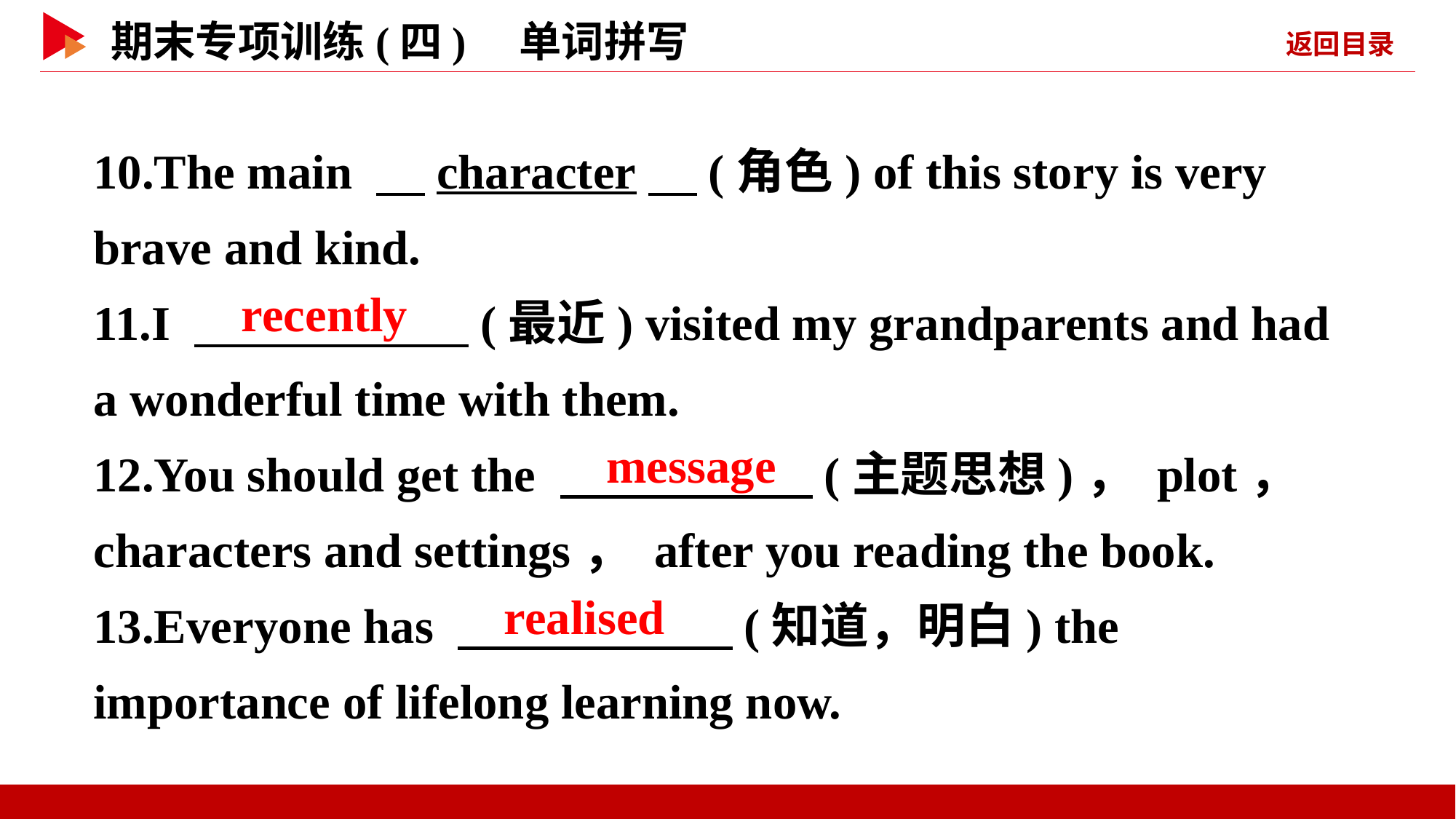

10.The main 　character　(角色) of this story is very brave and kind.
11.I 　                　(最近) visited my grandparents and had a wonderful time with them.
12.You should get the 　              　(主题思想)， plot， characters and settings， after you reading the book.
13.Everyone has 　                　(知道，明白) the importance of lifelong learning now.
　recently
　message
　realised